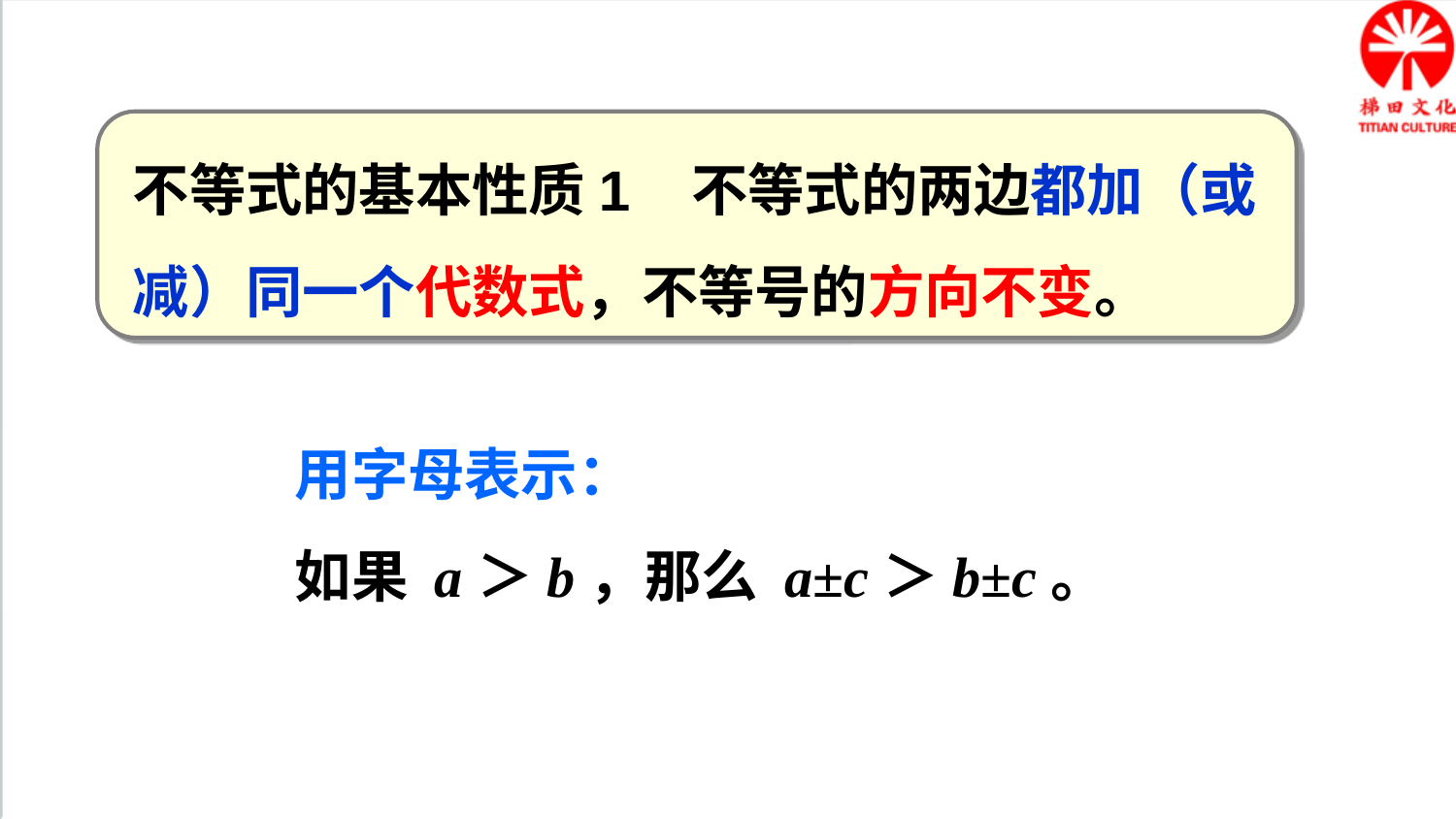

不等式的基本性质1   不等式的两边都加（或减）同一个代数式，不等号的方向不变。
用字母表示：
如果 a＞b，那么 a±c＞b±c。